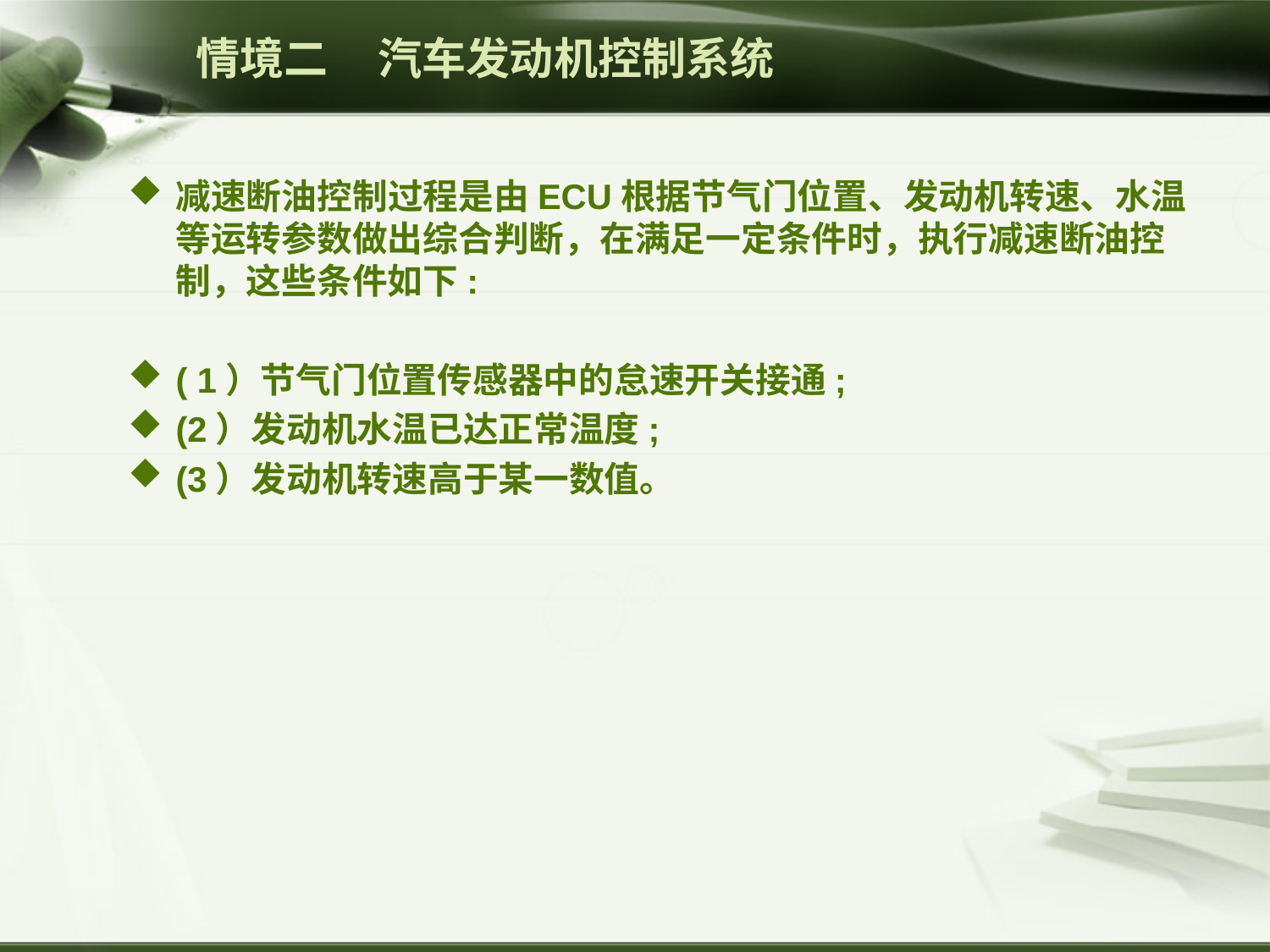

情境二     汽车发动机控制系统

减速断油控制过程是由ECU根据节气门位置、发动机转速、水温等运转参数做出综合判断，在满足一定条件时，执行减速断油控制，这些条件如下:

( 1）节气门位置传感器中的怠速开关接通;
(2）发动机水温已达正常温度;
(3）发动机转速高于某一数值。